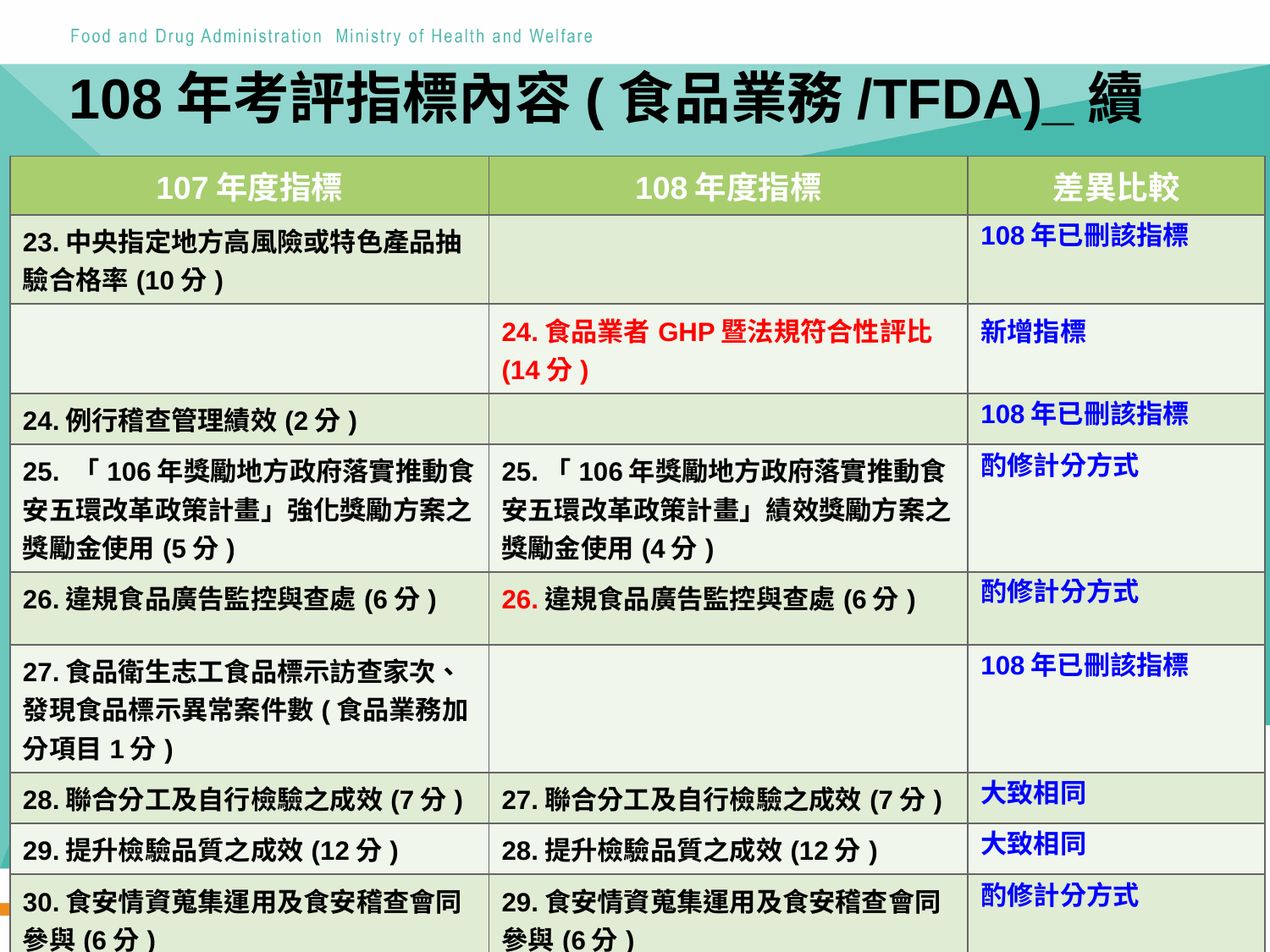

# 108年考評指標內容(食品業務/TFDA)_續
| 107年度指標 | 108年度指標 | 差異比較 |
| --- | --- | --- |
| 23.中央指定地方高風險或特色產品抽驗合格率(10分) |  | 108年已刪該指標 |
|  | 24.食品業者GHP暨法規符合性評比(14分) | 新增指標 |
| 24.例行稽查管理績效(2分) |  | 108年已刪該指標 |
| 25. 「106年獎勵地方政府落實推動食安五環改革政策計畫」強化獎勵方案之獎勵金使用(5分) | 25.「106年獎勵地方政府落實推動食安五環改革政策計畫」績效獎勵方案之獎勵金使用(4分) | 酌修計分方式 |
| 26.違規食品廣告監控與查處(6分) | 26.違規食品廣告監控與查處(6分) | 酌修計分方式 |
| 27.食品衛生志工食品標示訪查家次、發現食品標示異常案件數(食品業務加分項目1分) |  | 108年已刪該指標 |
| 28.聯合分工及自行檢驗之成效(7分) | 27.聯合分工及自行檢驗之成效(7分) | 大致相同 |
| 29.提升檢驗品質之成效(12分) | 28.提升檢驗品質之成效(12分) | 大致相同 |
| 30.食安情資蒐集運用及食安稽查會同參與(6分) | 29.食安情資蒐集運用及食安稽查會同參與(6分) | 酌修計分方式 |
8